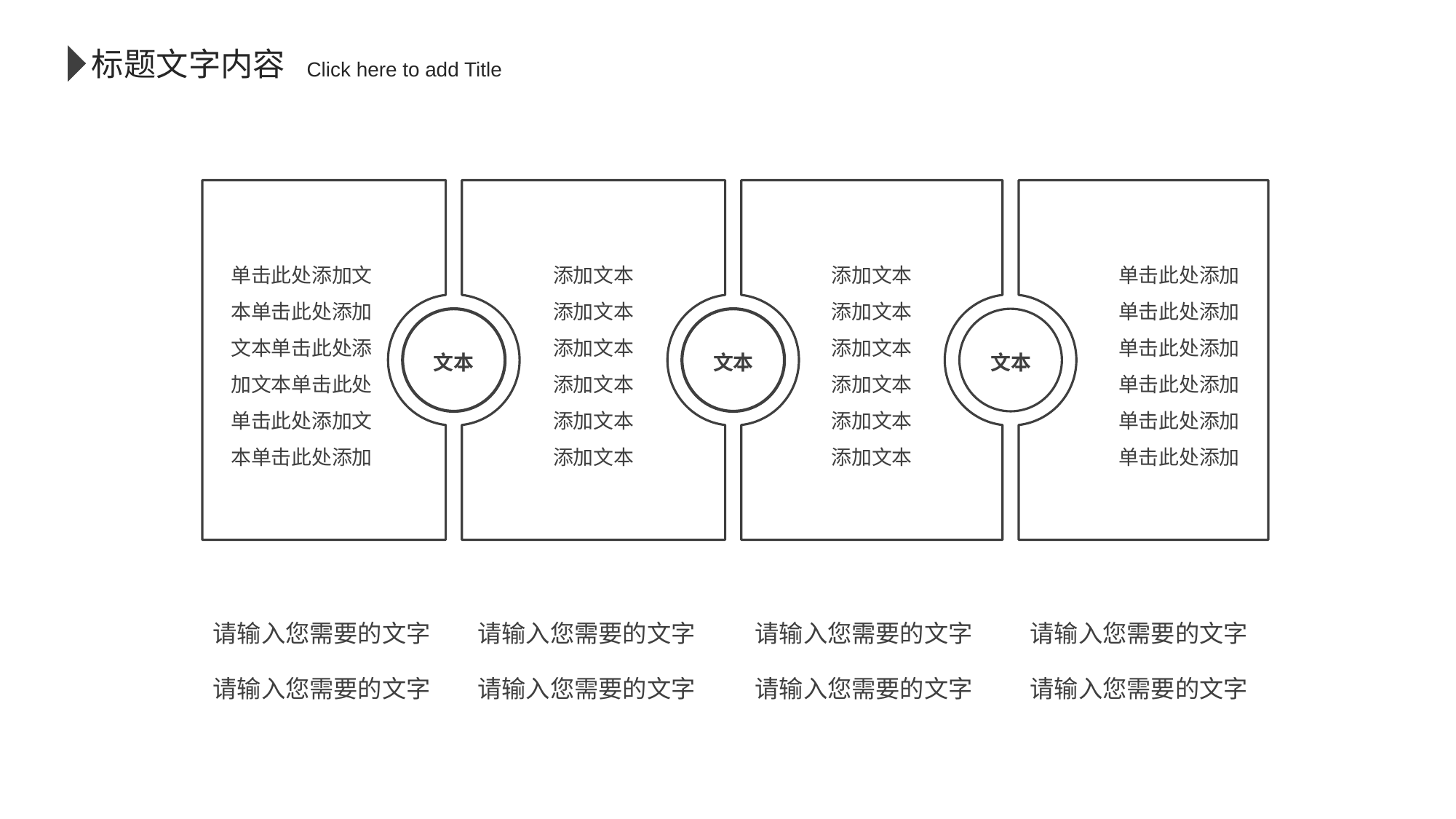

标题文字内容
  Click here to add Title

单击此处添加文本单击此处添加文本单击此处添加文本单击此处
单击此处添加文本单击此处添加
添加文本
添加文本
添加文本
添加文本
添加文本
添加文本
添加文本
添加文本
添加文本
添加文本
添加文本
添加文本
单击此处添加单击此处添加单击此处添加
单击此处添加单击此处添加单击此处添加
文本
文本
文本
请输入您需要的文字
请输入您需要的文字
请输入您需要的文字
请输入您需要的文字
请输入您需要的文字
请输入您需要的文字
请输入您需要的文字
请输入您需要的文字
PPT模板下载：www.1ppt.com/moban/     行业PPT模板：www.1ppt.com/hangye/
节日PPT模板：www.1ppt.com/jieri/           PPT素材下载：www.1ppt.com/sucai/
PPT背景图片：www.1ppt.com/beijing/      PPT图表下载：www.1ppt.com/tubiao/
优秀PPT下载：www.1ppt.com/xiazai/        PPT教程： www.1ppt.com/powerpoint/
Word教程： www.1ppt.com/word/              Excel教程：www.1ppt.com/excel/
资料下载：www.1ppt.com/ziliao/                PPT课件下载：www.1ppt.com/kejian/
范文下载：www.1ppt.com/fanwen/             试卷下载：www.1ppt.com/shiti/
教案下载：www.1ppt.com/jiaoan/
字体下载：www.1ppt.com/ziti/